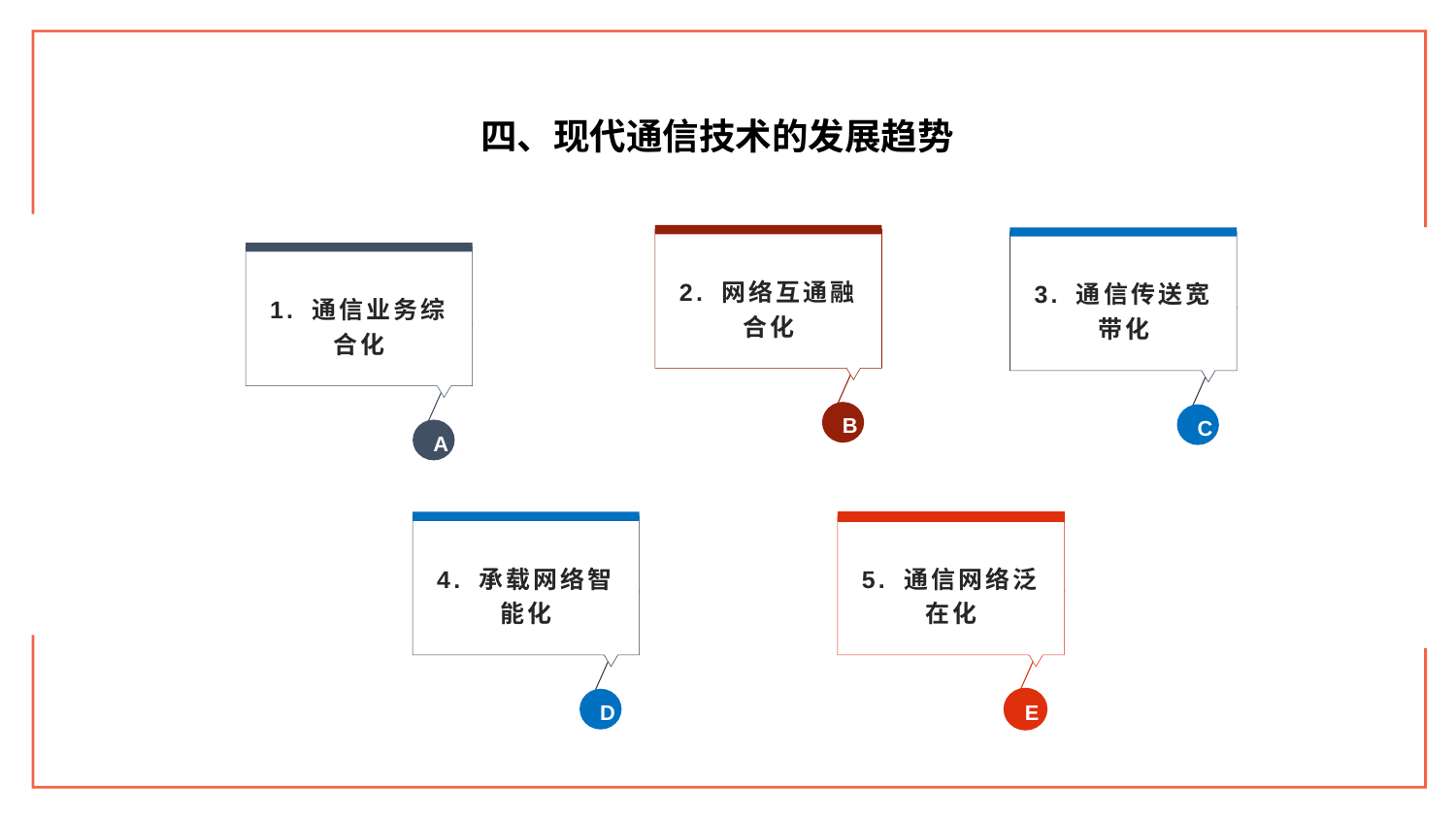

四、现代通信技术的发展趋势

2. 网络互通融合化
B

3. 通信传送宽带化
C

1. 通信业务综合化
A

4. 承载网络智能化
D

5. 通信网络泛在化
E